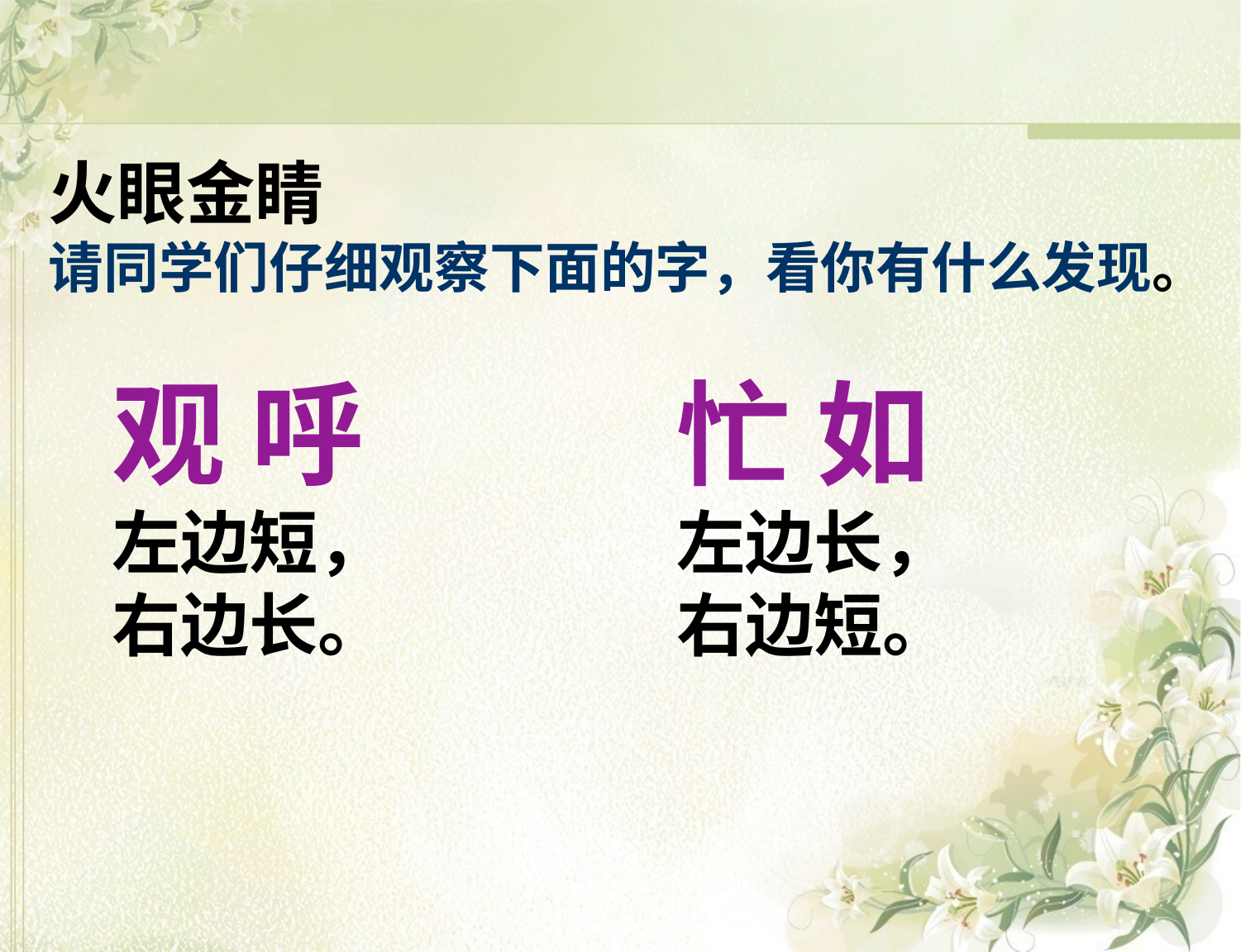

火眼金睛
请同学们仔细观察下面的字，看你有什么发现。
观 呼
左边短，
右边长。
忙 如
左边长，
右边短。